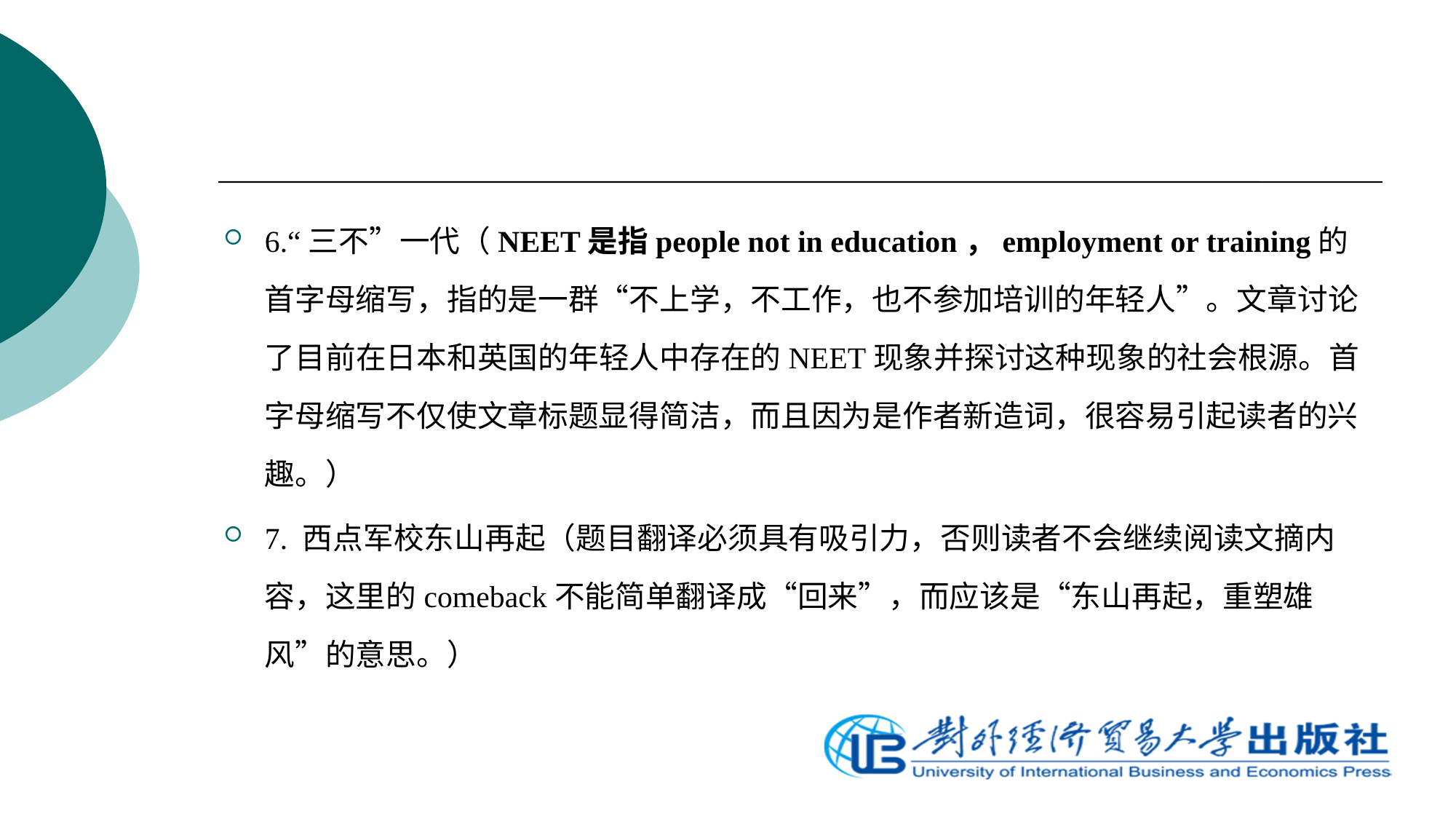

6.“三不”一代（NEET是指people not in education，employment or training的首字母缩写，指的是一群“不上学，不工作，也不参加培训的年轻人”。文章讨论了目前在日本和英国的年轻人中存在的NEET现象并探讨这种现象的社会根源。首字母缩写不仅使文章标题显得简洁，而且因为是作者新造词，很容易引起读者的兴趣。）
7. 西点军校东山再起（题目翻译必须具有吸引力，否则读者不会继续阅读文摘内容，这里的comeback不能简单翻译成“回来”，而应该是“东山再起，重塑雄风”的意思。）